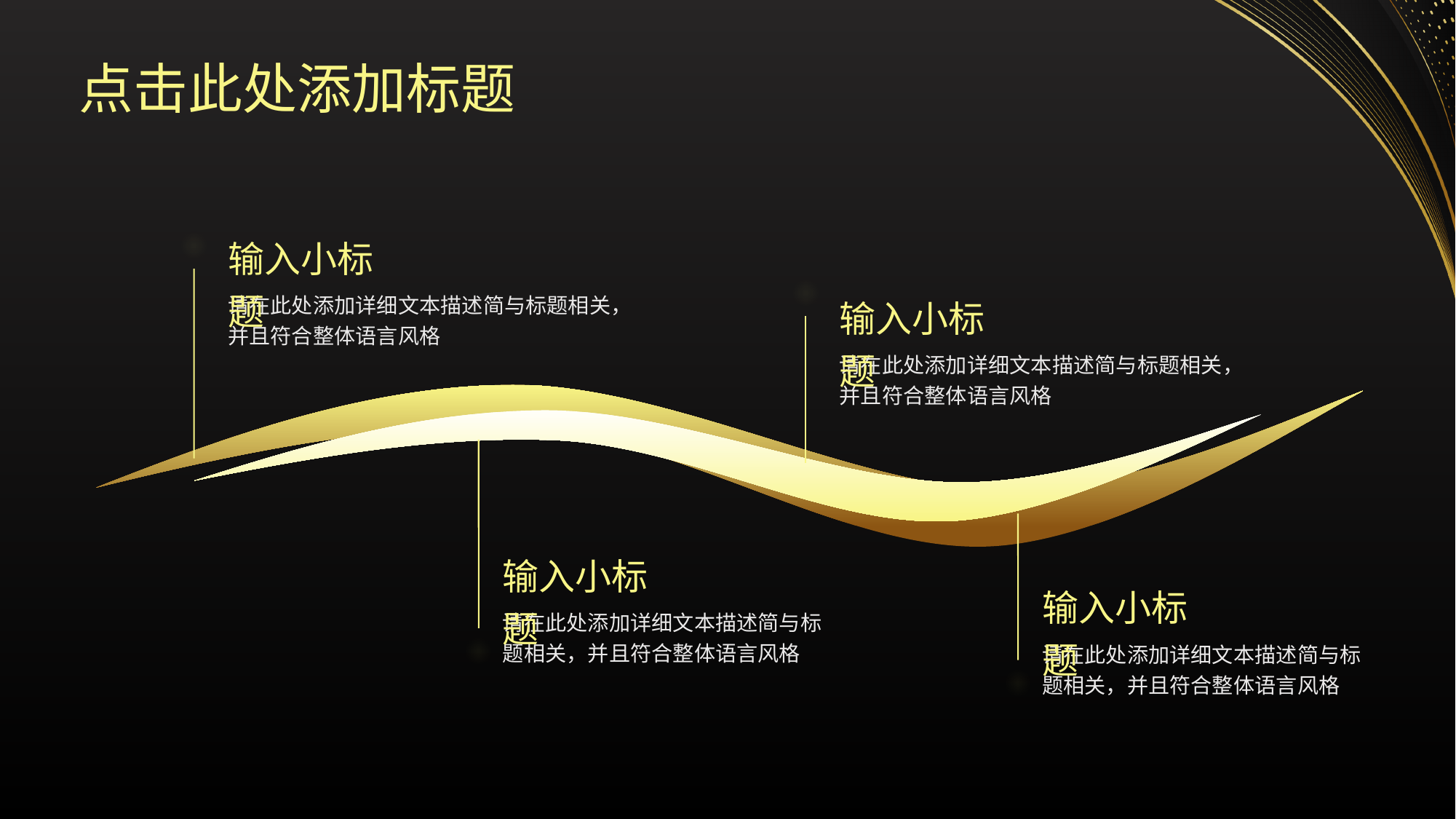

点击此处添加标题
输入小标题

输入小标题
请在此处添加详细文本描述简与标题相关，并且符合整体语言风格
请在此处添加详细文本描述简与标题相关，并且符合整体语言风格

输入小标题
输入小标题
请在此处添加详细文本描述简与标题相关，并且符合整体语言风格

请在此处添加详细文本描述简与标题相关，并且符合整体语言风格